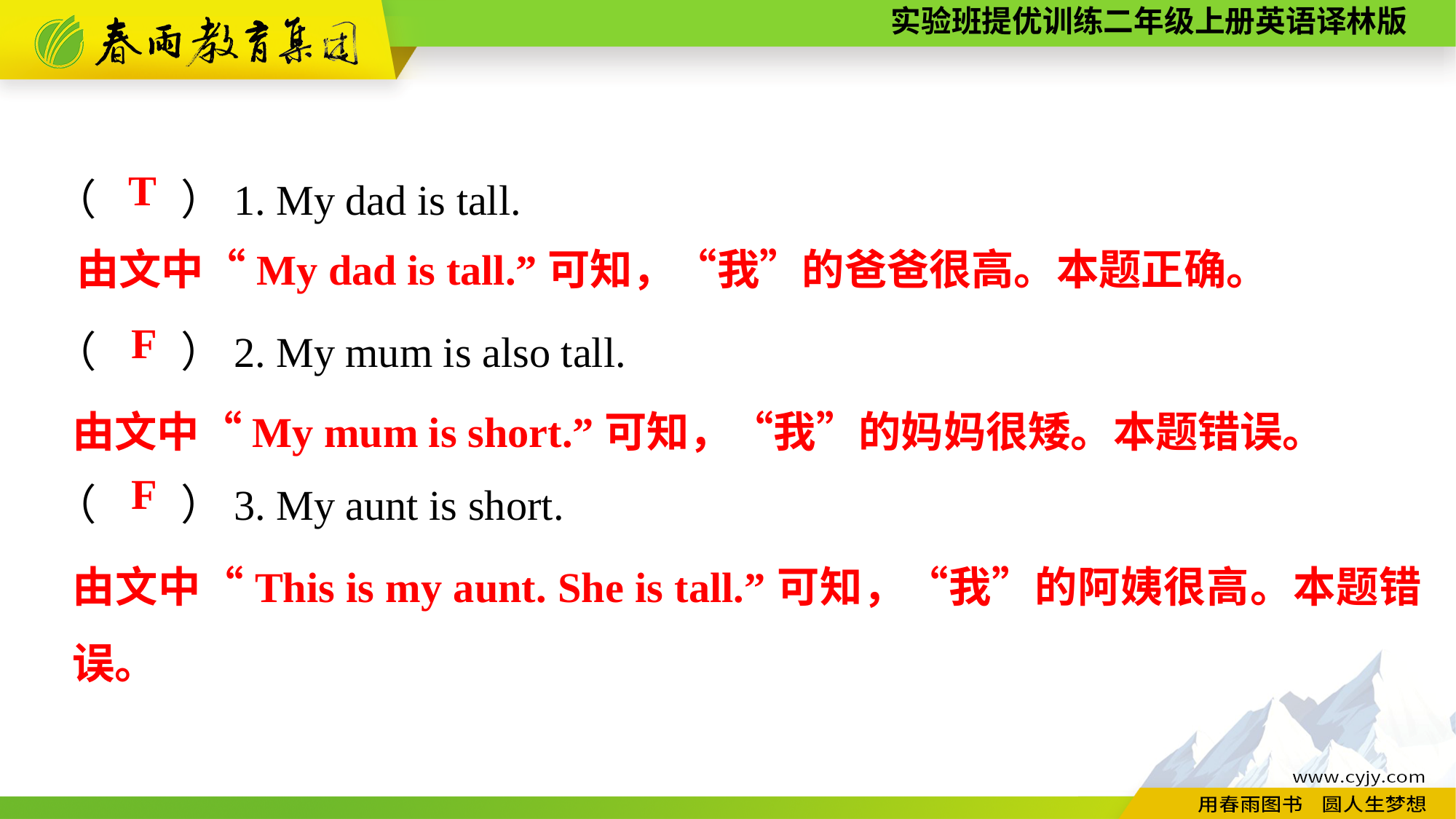

（　　）1. My dad is tall.

（　　）2. My mum is also tall.

（　　）3. My aunt is short.
T
由文中“My dad is tall.”可知，“我”的爸爸很高。本题正确。
F
由文中“My mum is short.”可知，“我”的妈妈很矮。本题错误。
F
由文中“This is my aunt. She is tall.”可知，“我”的阿姨很高。本题错误。